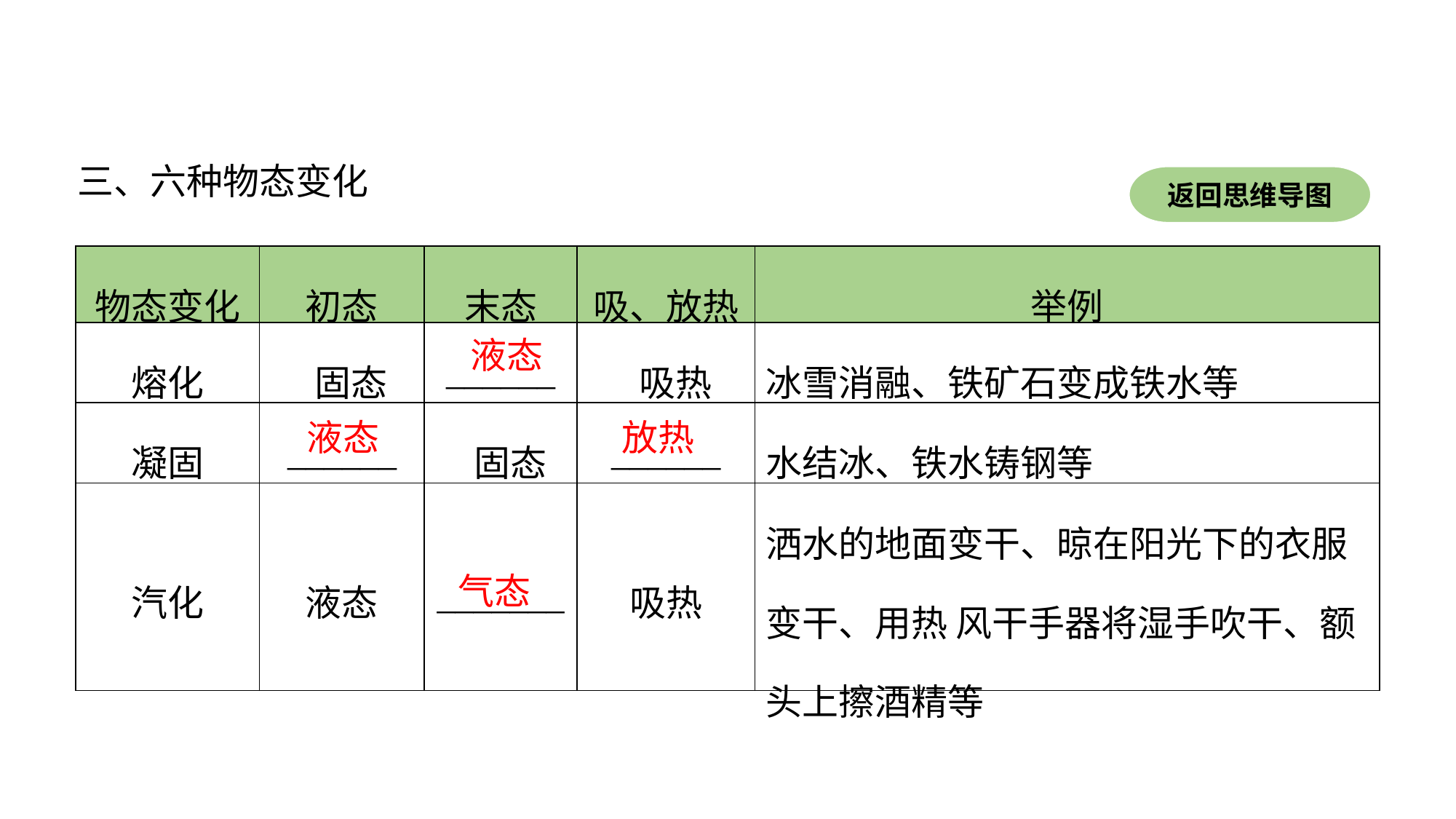

三、六种物态变化
返回思维导图
| 物态变化 | 初态 | 末态 | 吸、放热 | 举例 |
| --- | --- | --- | --- | --- |
| 熔化 | 固态 | \_\_\_\_\_\_ | 吸热 | 冰雪消融、铁矿石变成铁水等 |
| 凝固 | \_\_\_\_\_\_ | 固态 | \_\_\_\_\_\_ | 水结冰、铁水铸钢等 |
| 汽化 | 液态 | \_\_\_\_\_\_\_ | 吸热 | 洒水的地面变干、晾在阳光下的衣服变干、用热 风干手器将湿手吹干、额头上擦酒精等 |
液态
液态
放热
气态